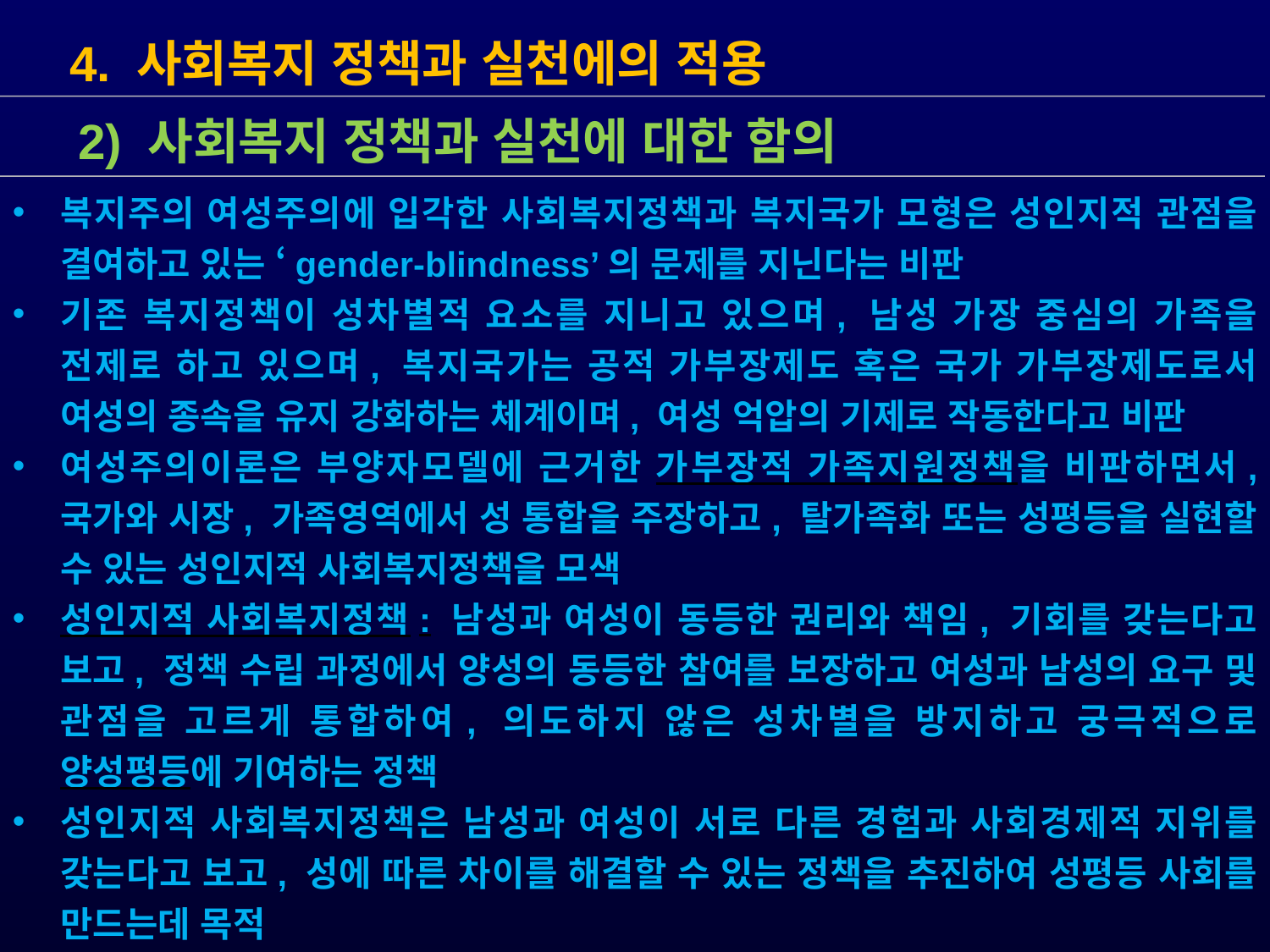

4. 사회복지 정책과 실천에의 적용

복지주의 여성주의에 입각한 사회복지정책과 복지국가 모형은 성인지적 관점을 결여하고 있는 ‘gender-blindness’의 문제를 지닌다는 비판
기존 복지정책이 성차별적 요소를 지니고 있으며, 남성 가장 중심의 가족을 전제로 하고 있으며, 복지국가는 공적 가부장제도 혹은 국가 가부장제도로서 여성의 종속을 유지 강화하는 체계이며, 여성 억압의 기제로 작동한다고 비판
여성주의이론은 부양자모델에 근거한 가부장적 가족지원정책을 비판하면서, 국가와 시장, 가족영역에서 성 통합을 주장하고, 탈가족화 또는 성평등을 실현할 수 있는 성인지적 사회복지정책을 모색
성인지적 사회복지정책: 남성과 여성이 동등한 권리와 책임, 기회를 갖는다고 보고, 정책 수립 과정에서 양성의 동등한 참여를 보장하고 여성과 남성의 요구 및 관점을 고르게 통합하여, 의도하지 않은 성차별을 방지하고 궁극적으로 양성평등에 기여하는 정책
성인지적 사회복지정책은 남성과 여성이 서로 다른 경험과 사회경제적 지위를 갖는다고 보고, 성에 따른 차이를 해결할 수 있는 정책을 추진하여 성평등 사회를 만드는데 목적
  2) 사회복지 정책과 실천에 대한 함의